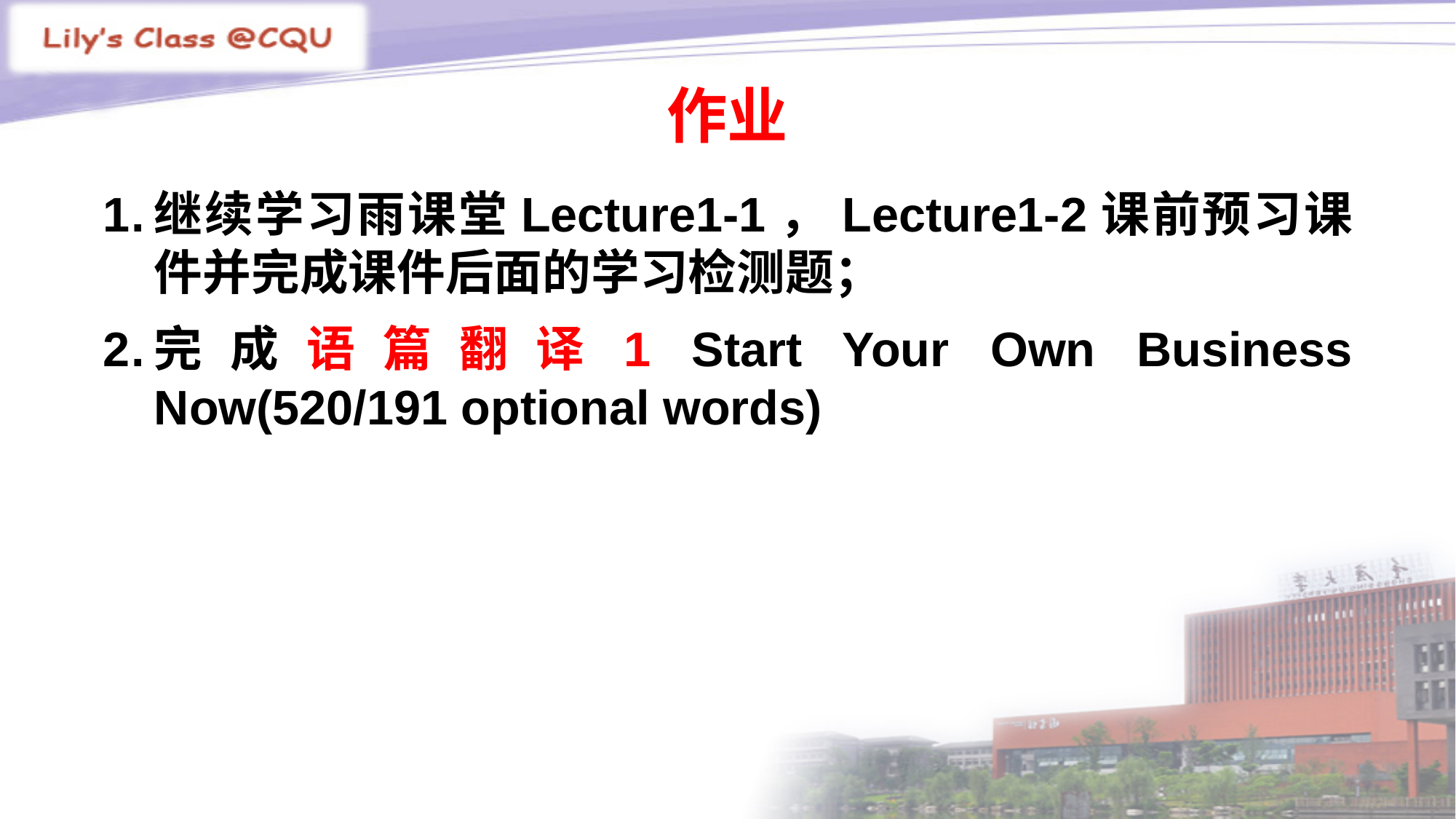

# 作业
继续学习雨课堂Lecture1-1，Lecture1-2课前预习课件并完成课件后面的学习检测题；
完成语篇翻译1 Start Your Own Business Now(520/191 optional words)